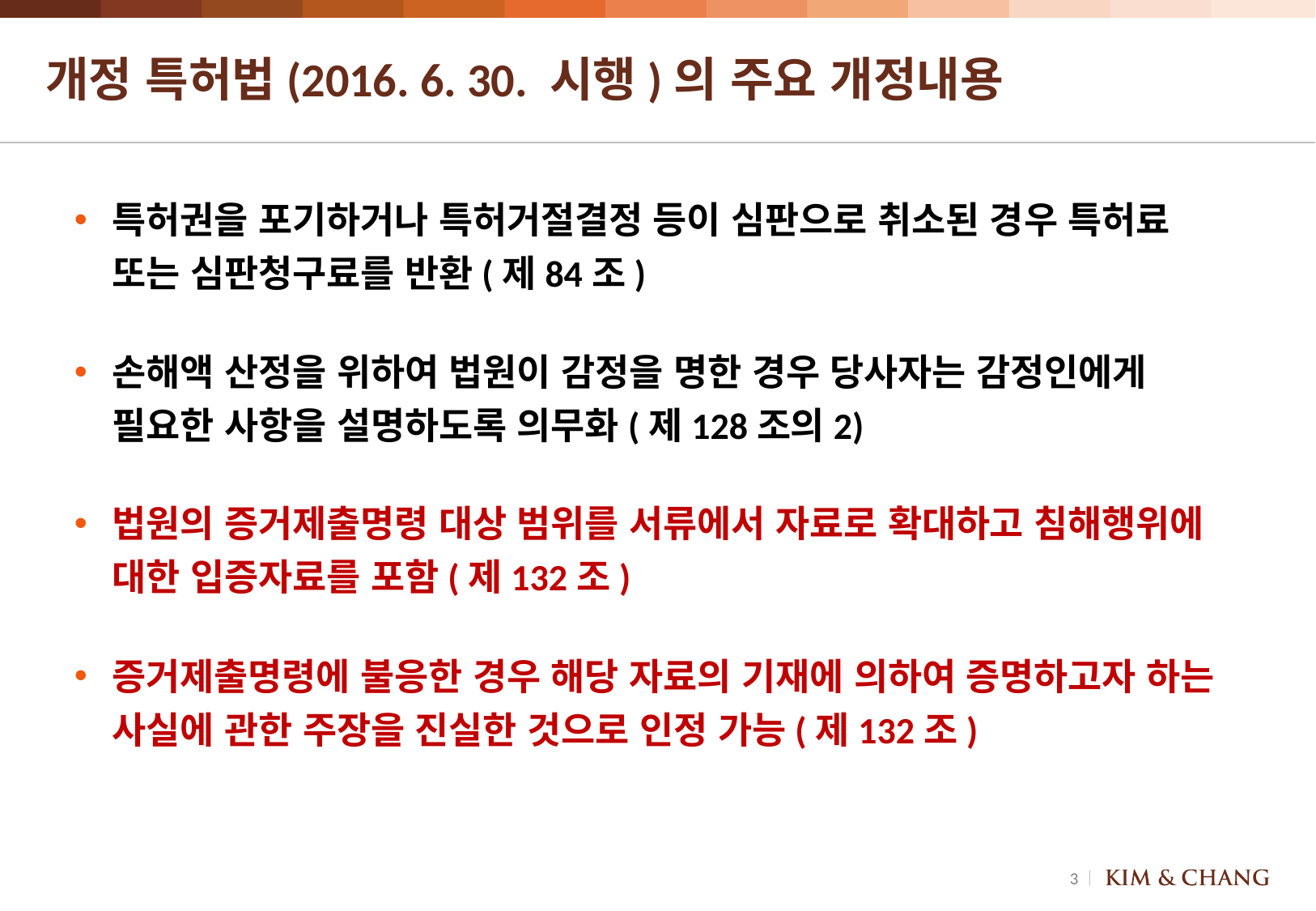

# 개정 특허법(2016. 6. 30. 시행)의 주요 개정내용
특허권을 포기하거나 특허거절결정 등이 심판으로 취소된 경우 특허료 또는 심판청구료를 반환(제84조)

손해액 산정을 위하여 법원이 감정을 명한 경우 당사자는 감정인에게 필요한 사항을 설명하도록 의무화(제128조의2)

법원의 증거제출명령 대상 범위를 서류에서 자료로 확대하고 침해행위에 대한 입증자료를 포함(제132조)

증거제출명령에 불응한 경우 해당 자료의 기재에 의하여 증명하고자 하는 사실에 관한 주장을 진실한 것으로 인정 가능(제132조)